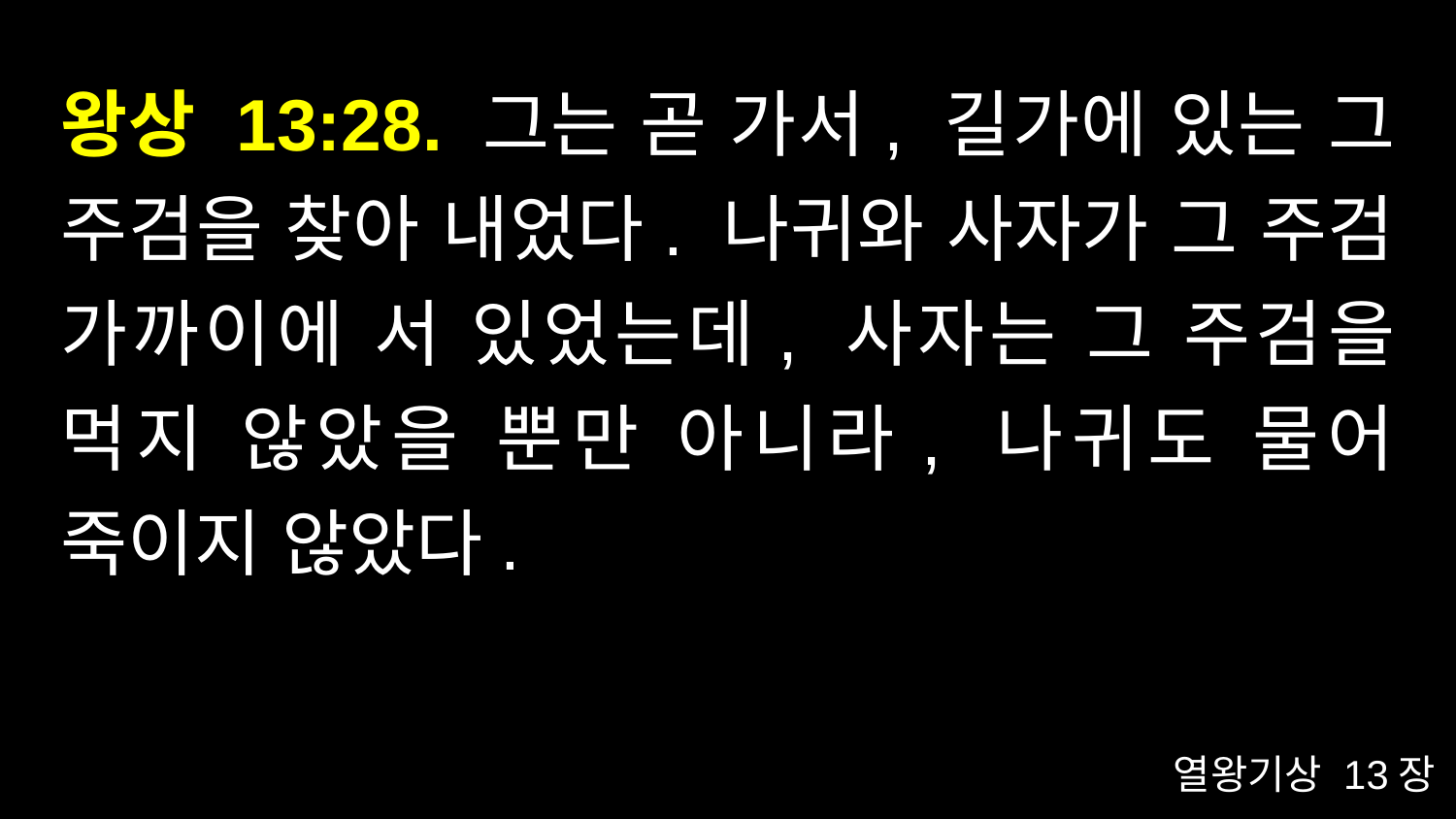

# 왕상 13:28. 그는 곧 가서, 길가에 있는 그 주검을 찾아 내었다. 나귀와 사자가 그 주검 가까이에 서 있었는데, 사자는 그 주검을 먹지 않았을 뿐만 아니라, 나귀도 물어 죽이지 않았다.
열왕기상 13장